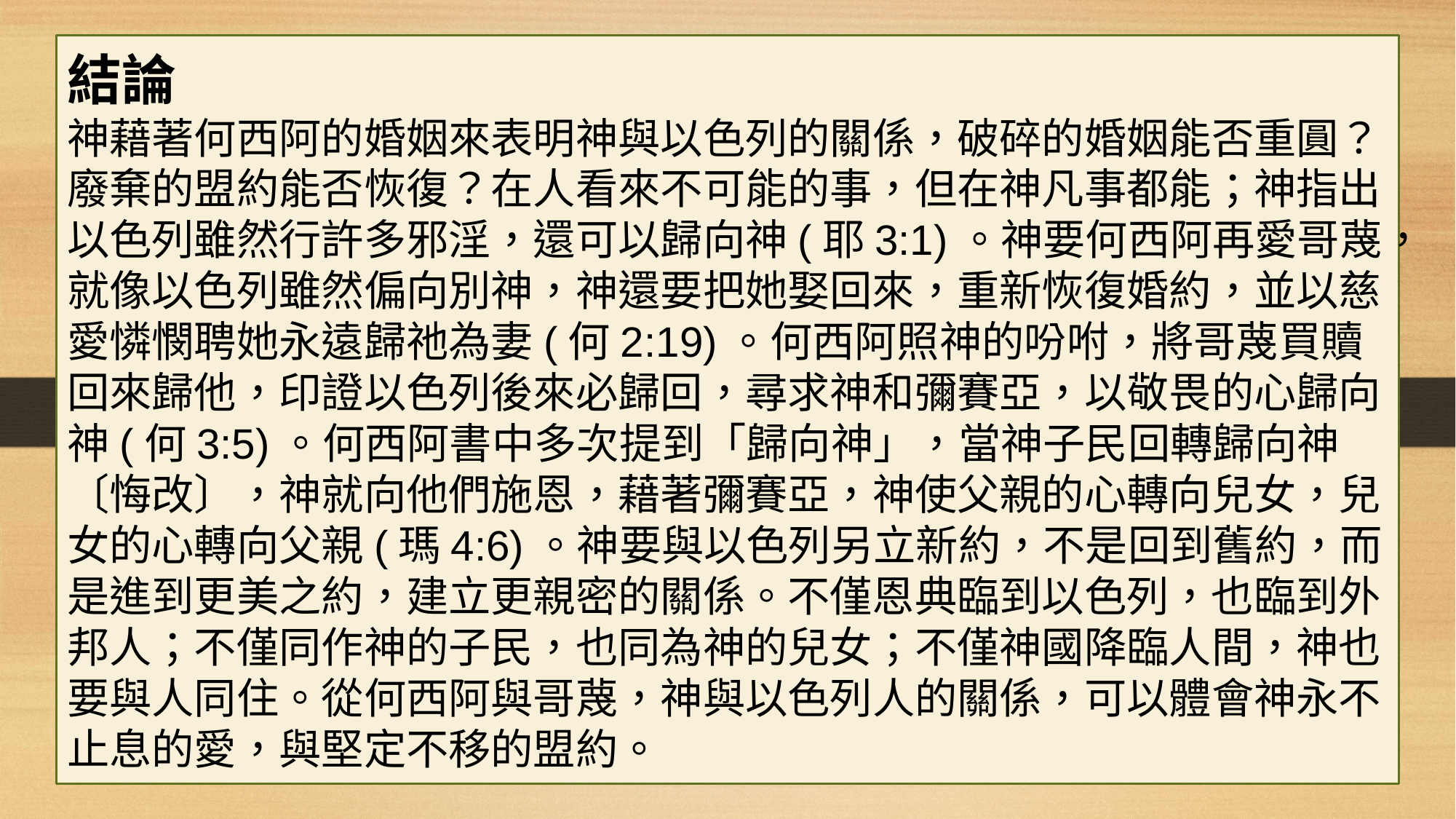

結論
神藉著何西阿的婚姻來表明神與以色列的關係，破碎的婚姻能否重圓？廢棄的盟約能否恢復？在人看來不可能的事，但在神凡事都能；神指出以色列雖然行許多邪淫，還可以歸向神(耶3:1)。神要何西阿再愛哥蔑，就像以色列雖然偏向別神，神還要把她娶回來，重新恢復婚約，並以慈愛憐憫聘她永遠歸祂為妻(何2:19)。何西阿照神的吩咐，將哥蔑買贖回來歸他，印證以色列後來必歸回，尋求神和彌賽亞，以敬畏的心歸向神(何3:5)。何西阿書中多次提到「歸向神」，當神子民回轉歸向神〔悔改〕，神就向他們施恩，藉著彌賽亞，神使父親的心轉向兒女，兒女的心轉向父親(瑪4:6)。神要與以色列另立新約，不是回到舊約，而是進到更美之約，建立更親密的關係。不僅恩典臨到以色列，也臨到外邦人；不僅同作神的子民，也同為神的兒女；不僅神國降臨人間，神也要與人同住。從何西阿與哥蔑，神與以色列人的關係，可以體會神永不止息的愛，與堅定不移的盟約。
#